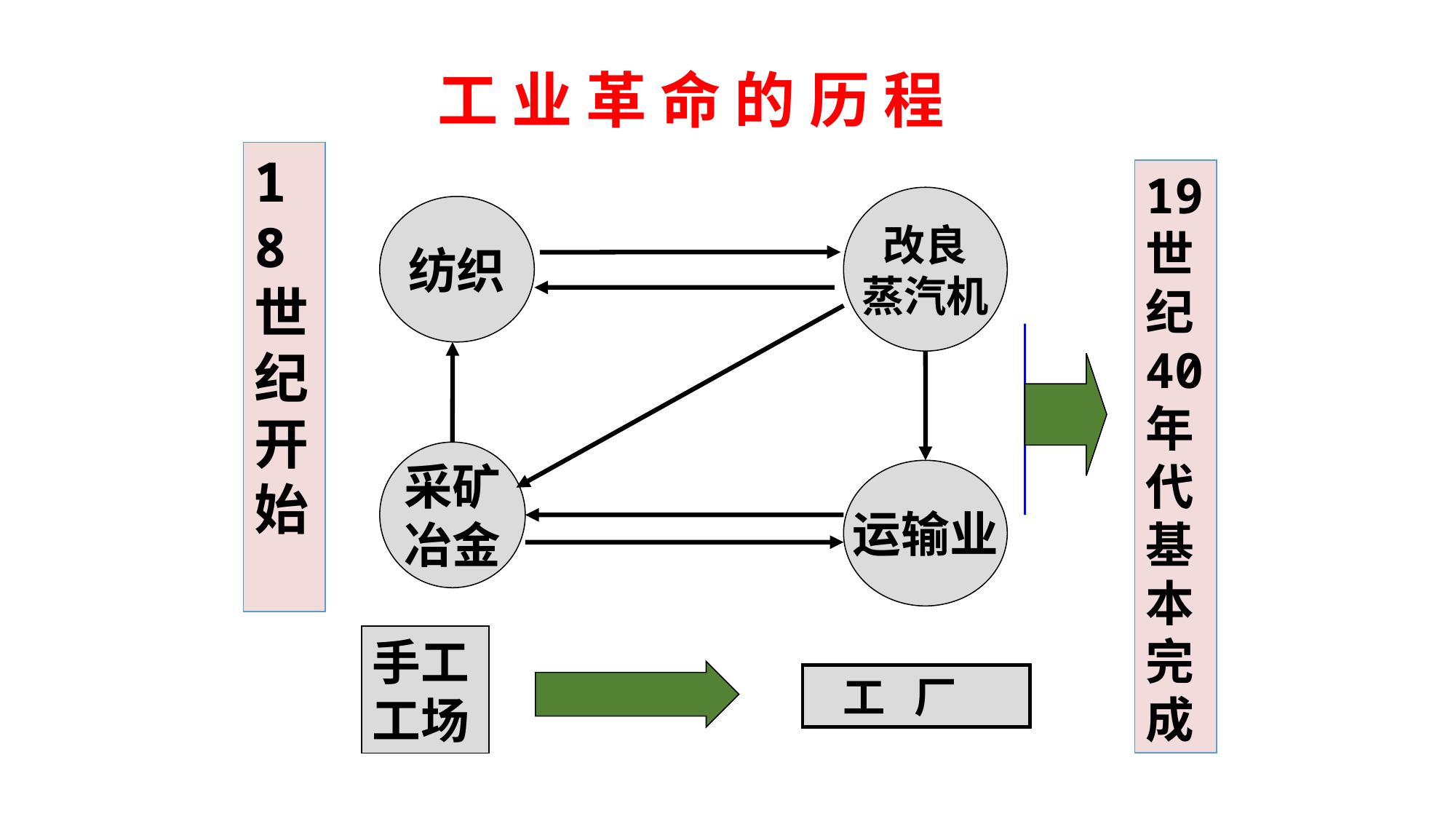

工 业 革 命 的 历 程
18世纪开始

19世纪40年代基
本
完
成

改良
蒸汽机
纺织

采矿
冶金
运输业

手工工场

机器生产
  工   厂